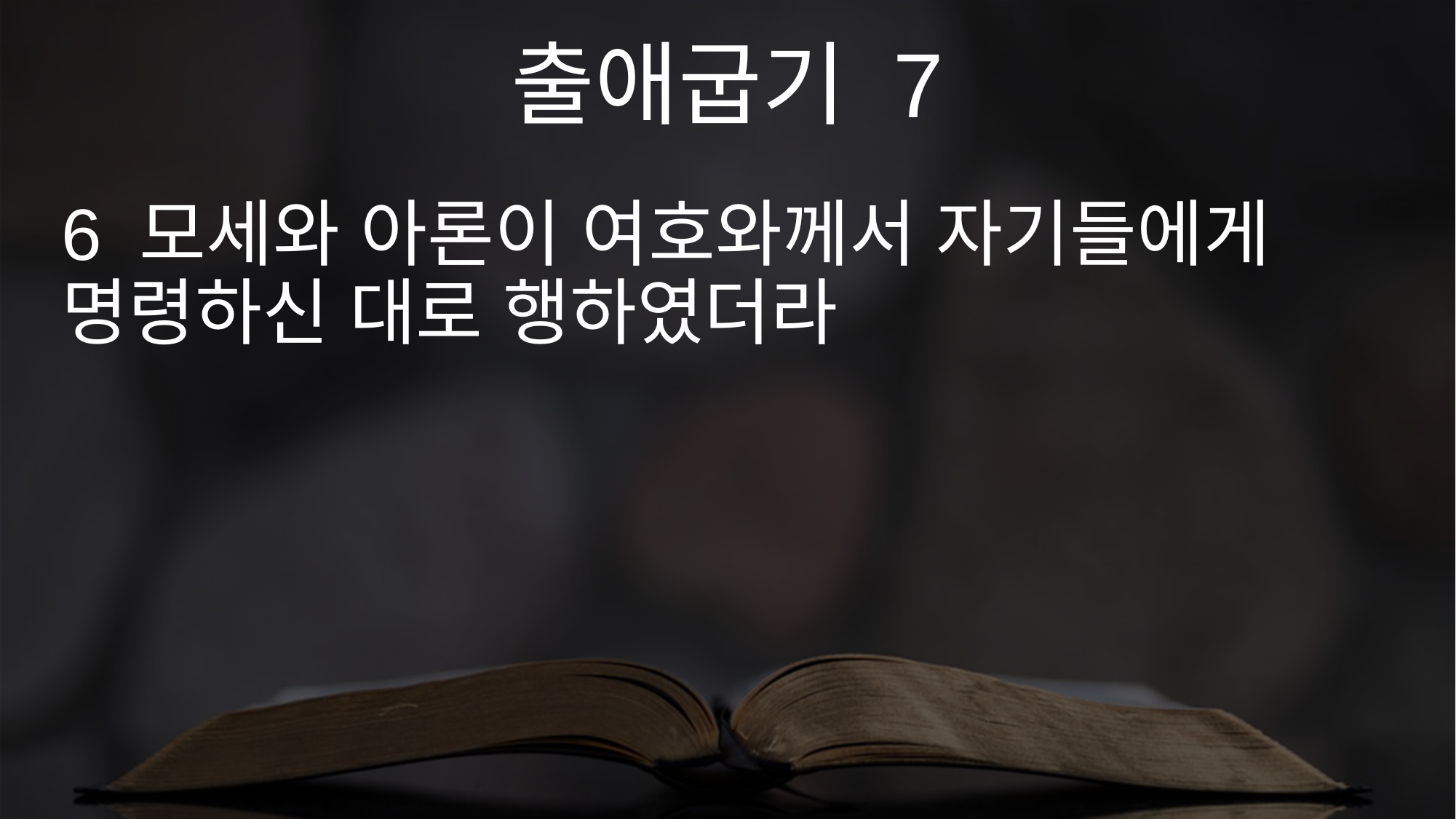

출애굽기 7
6 모세와 아론이 여호와께서 자기들에게 명령하신 대로 행하였더라